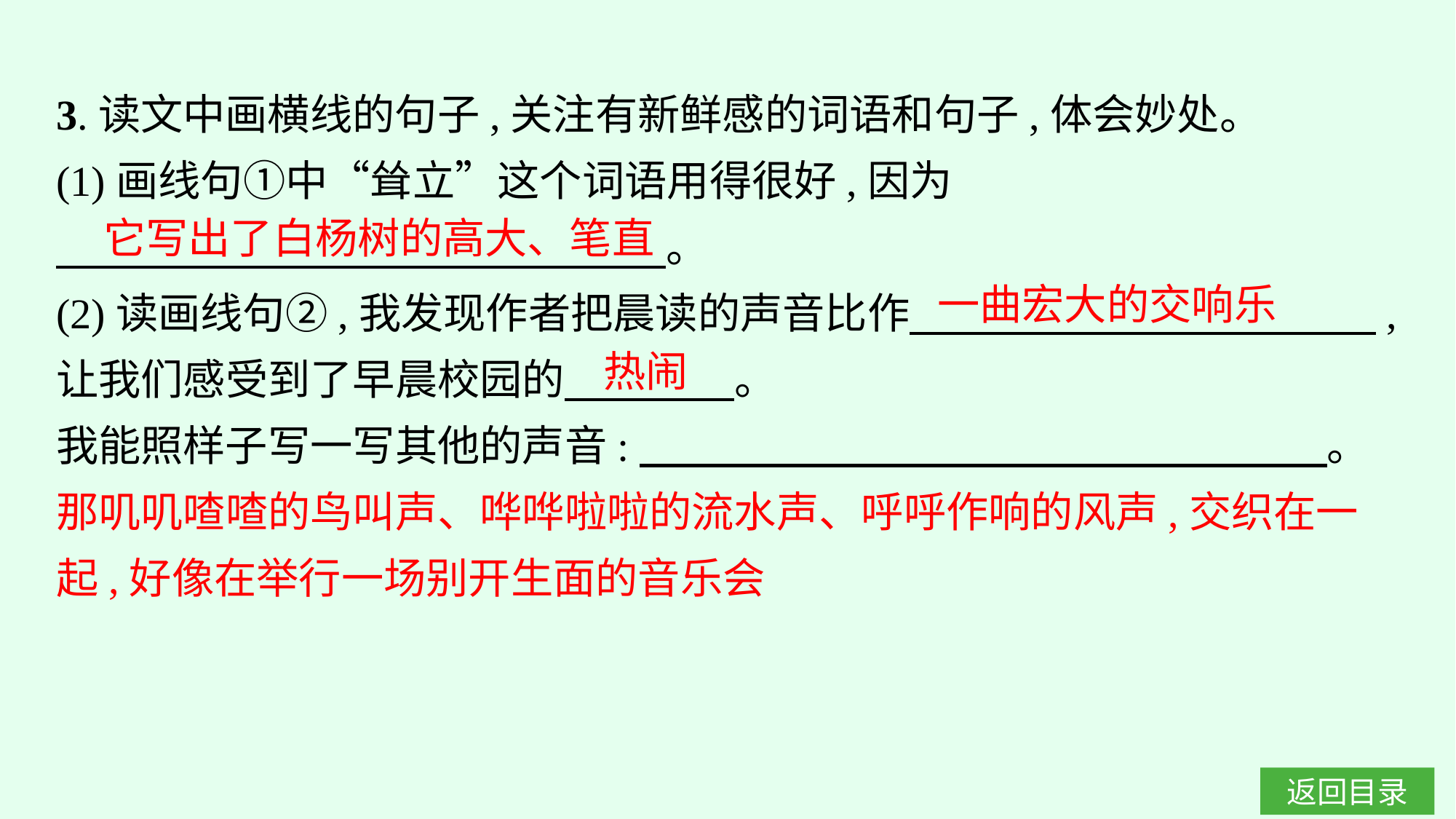

3.读文中画横线的句子,关注有新鲜感的词语和句子,体会妙处。
(1)画线句①中“耸立”这个词语用得很好,因为
　                                                            。
(2)读画线句②,我发现作者把晨读的声音比作　　　　　　　　　　　,让我们感受到了早晨校园的　　　　。
我能照样子写一写其他的声音:　　　　　　　　　　　　　　　 　。
那叽叽喳喳的鸟叫声、哗哗啦啦的流水声、呼呼作响的风声,交织在一起,好像在举行一场别开生面的音乐会
它写出了白杨树的高大、笔直
一曲宏大的交响乐
热闹